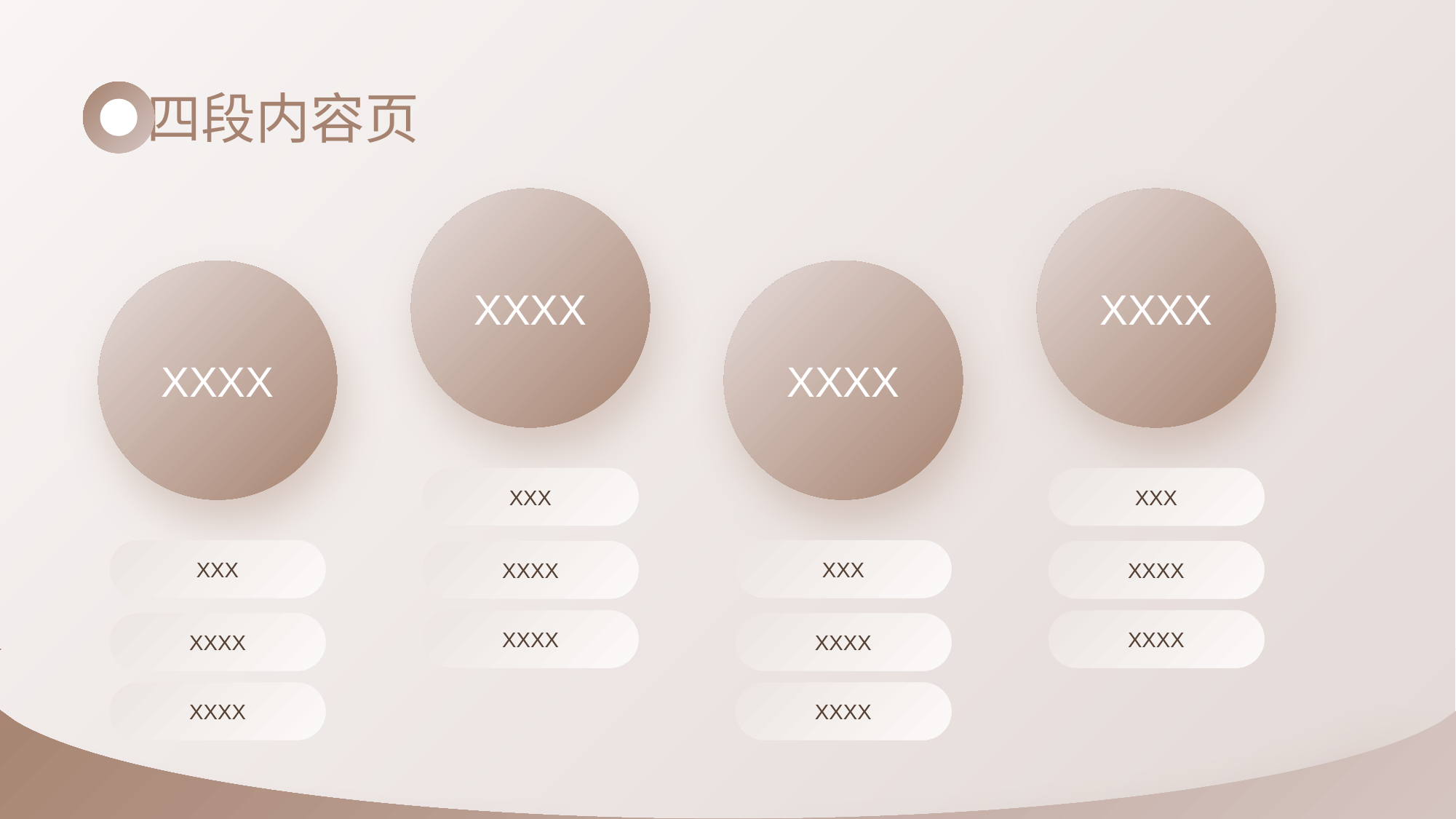

四段内容页

XXXX
XXXX
XXX
XXXX
XXXX
XXXX
XXX
XXXX
XXXX
XXXX
XXX
XXXX
XXXX
XXX
XXXX
XXXX